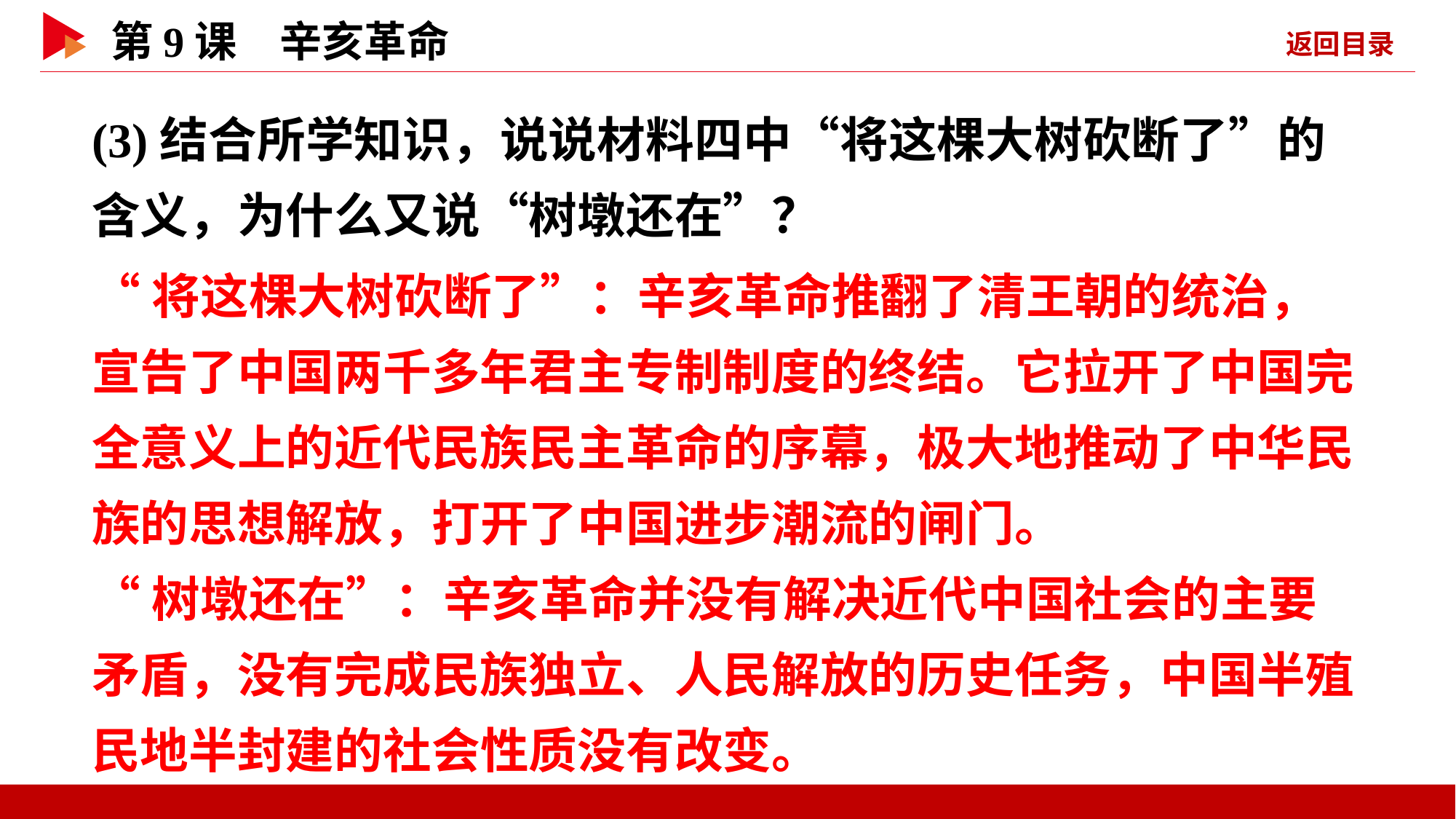

(3)结合所学知识，说说材料四中“将这棵大树砍断了”的含义，为什么又说“树墩还在”？
“将这棵大树砍断了”：辛亥革命推翻了清王朝的统治，宣告了中国两千多年君主专制制度的终结。它拉开了中国完全意义上的近代民族民主革命的序幕，极大地推动了中华民族的思想解放，打开了中国进步潮流的闸门。
“树墩还在”：辛亥革命并没有解决近代中国社会的主要矛盾，没有完成民族独立、人民解放的历史任务，中国半殖民地半封建的社会性质没有改变。